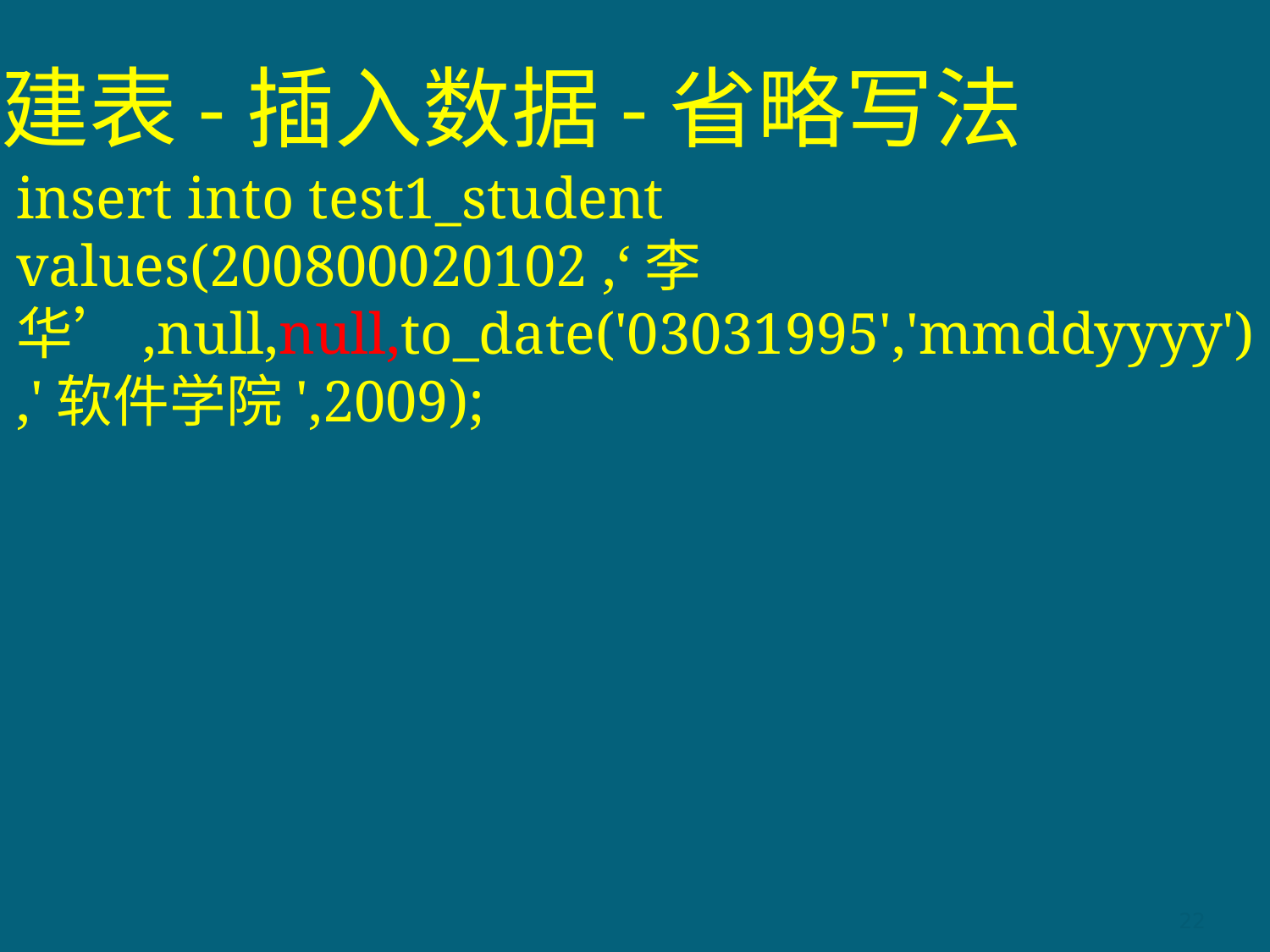

# 建表-插入数据-省略写法
insert into test1_student  values(200800020102 ,‘李华’,null,null,to_date('03031995','mmddyyyy'),'软件学院',2009);
22